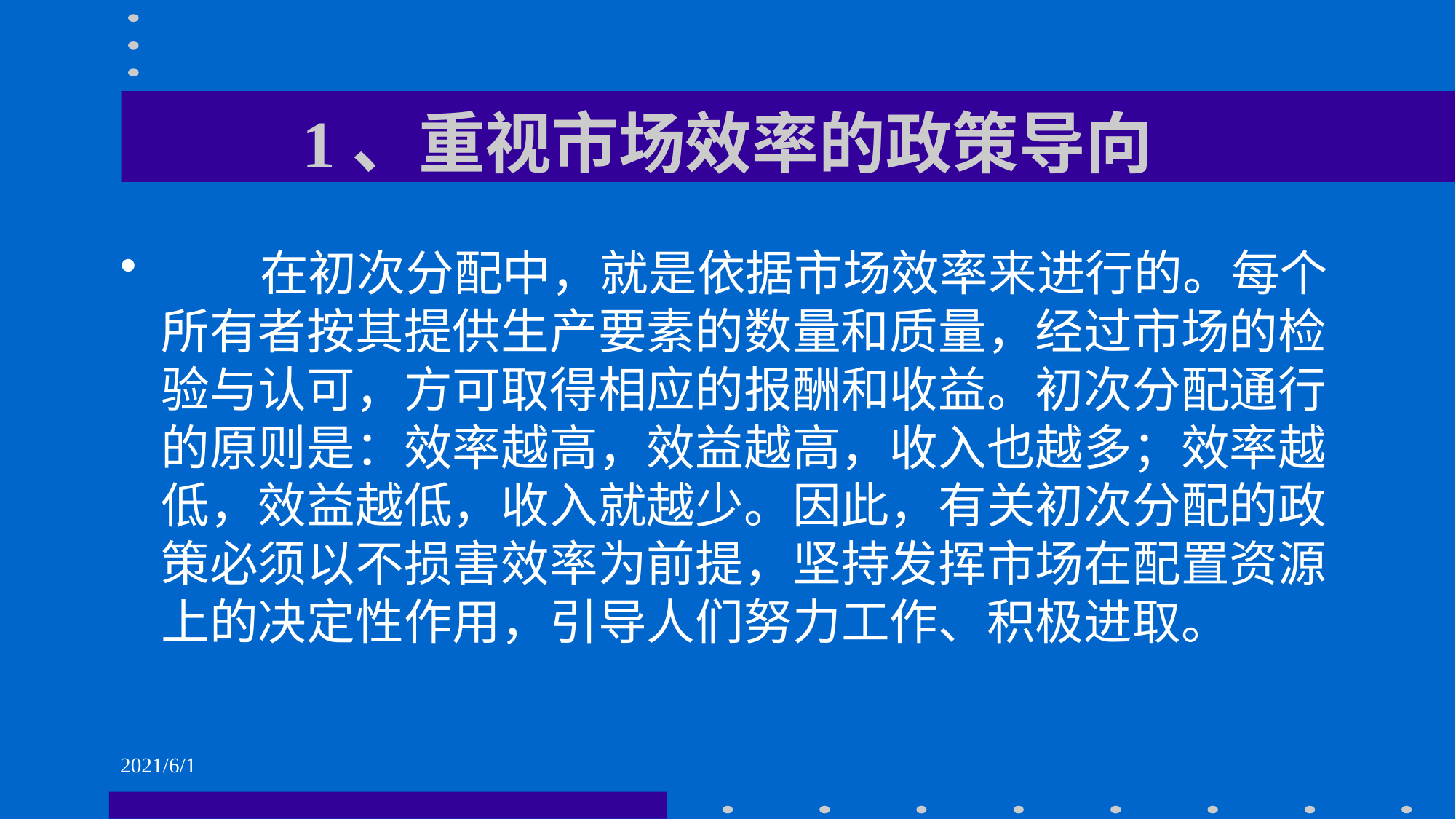

# 1、重视市场效率的政策导向
        在初次分配中，就是依据市场效率来进行的。每个所有者按其提供生产要素的数量和质量，经过市场的检验与认可，方可取得相应的报酬和收益。初次分配通行的原则是：效率越高，效益越高，收入也越多；效率越低，效益越低，收入就越少。因此，有关初次分配的政策必须以不损害效率为前提，坚持发挥市场在配置资源上的决定性作用，引导人们努力工作、积极进取。

2021/6/1